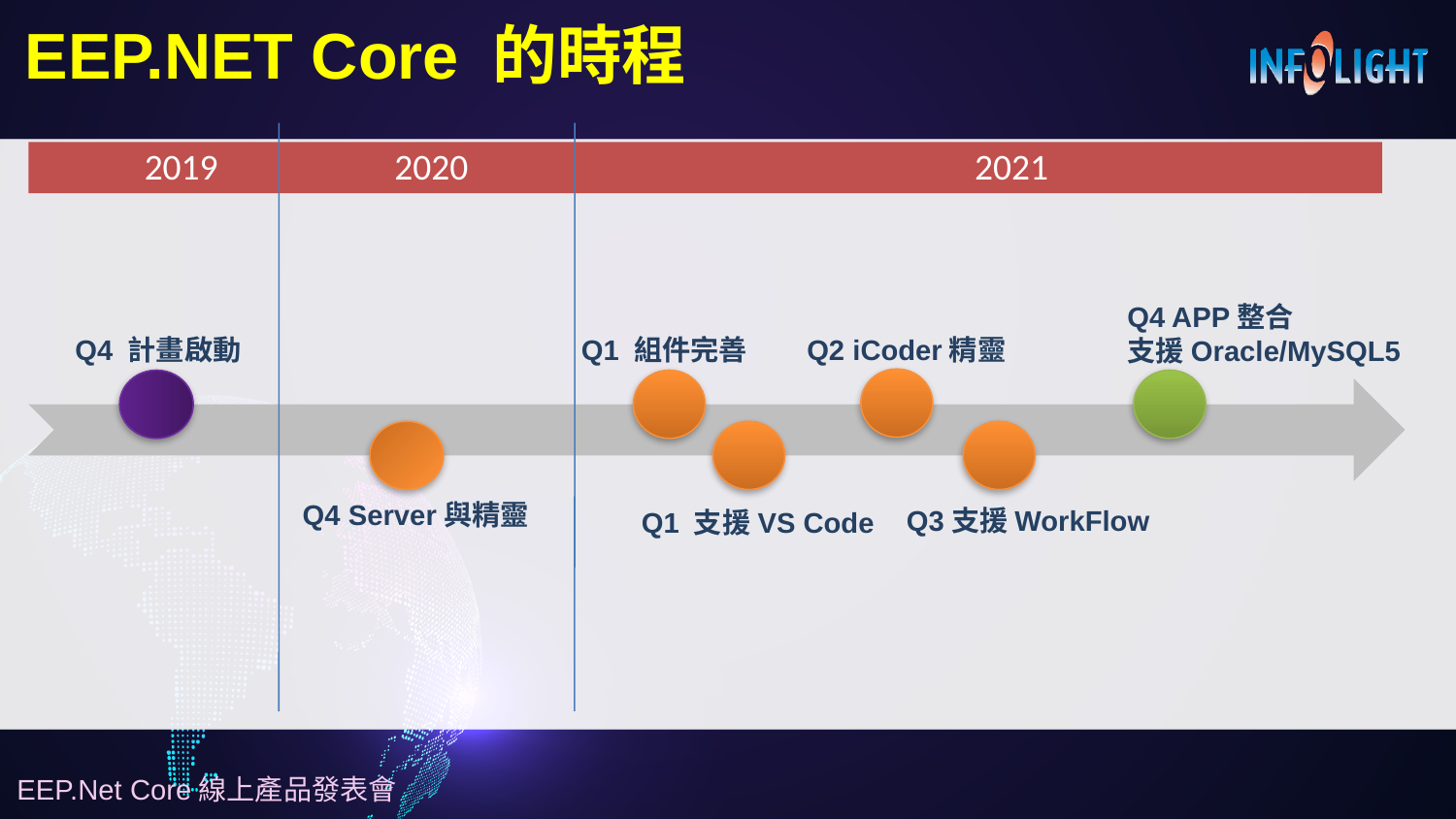

# EEP.NET Core 的時程
2019
2020
2021

Q4 APP整合
支援Oracle/MySQL5
Q4 計畫啟動
Q1 組件完善
Q2 iCoder精靈

Q4 Server與精靈
Q3支援WorkFlow
Q1 支援VS Code